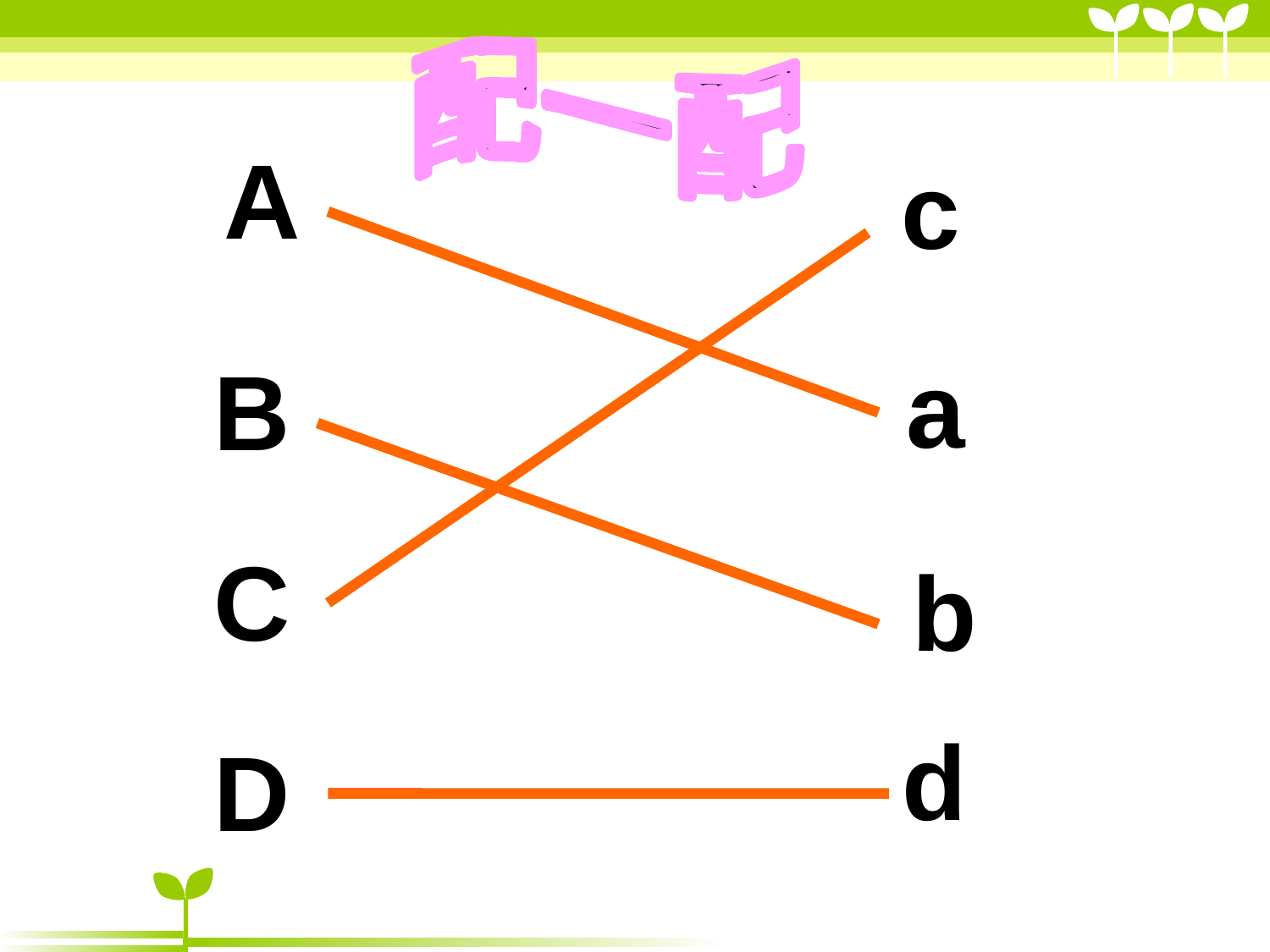

配一配
A
c

a
B

C
b
d
D